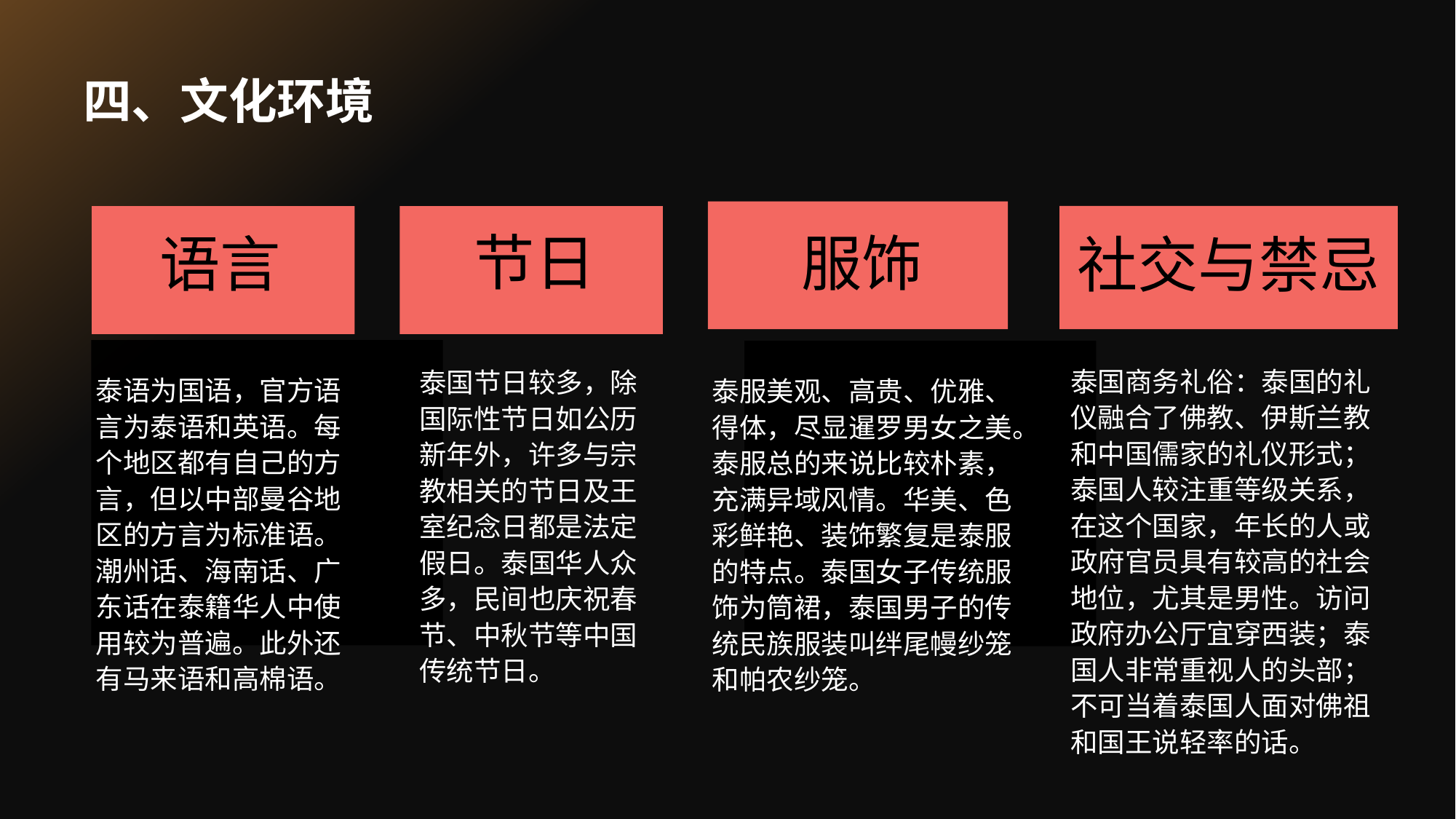

# 四、文化环境

节日
服饰
语言

社交与禁忌

泰国商务礼俗：泰国的礼仪融合了佛教、伊斯兰教和中国儒家的礼仪形式；泰国人较注重等级关系，在这个国家，年长的人或政府官员具有较高的社会地位，尤其是男性。访问政府办公厅宜穿西装；泰国人非常重视人的头部；不可当着泰国人面对佛祖和国王说轻率的话。
泰国节日较多，除国际性节日如公历新年外，许多与宗教相关的节日及王室纪念日都是法定假日。泰国华人众多，民间也庆祝春节、中秋节等中国传统节日。
泰语为国语，官方语言为泰语和英语。每个地区都有自己的方言，但以中部曼谷地区的方言为标准语。潮州话、海南话、广东话在泰籍华人中使用较为普遍。此外还有马来语和高棉语。
泰服美观、高贵、优雅、得体，尽显暹罗男女之美。泰服总的来说比较朴素，充满异域风情。华美、色彩鲜艳、装饰繁复是泰服的特点。泰国女子传统服饰为筒裙，泰国男子的传统民族服装叫绊尾幔纱笼和帕农纱笼。